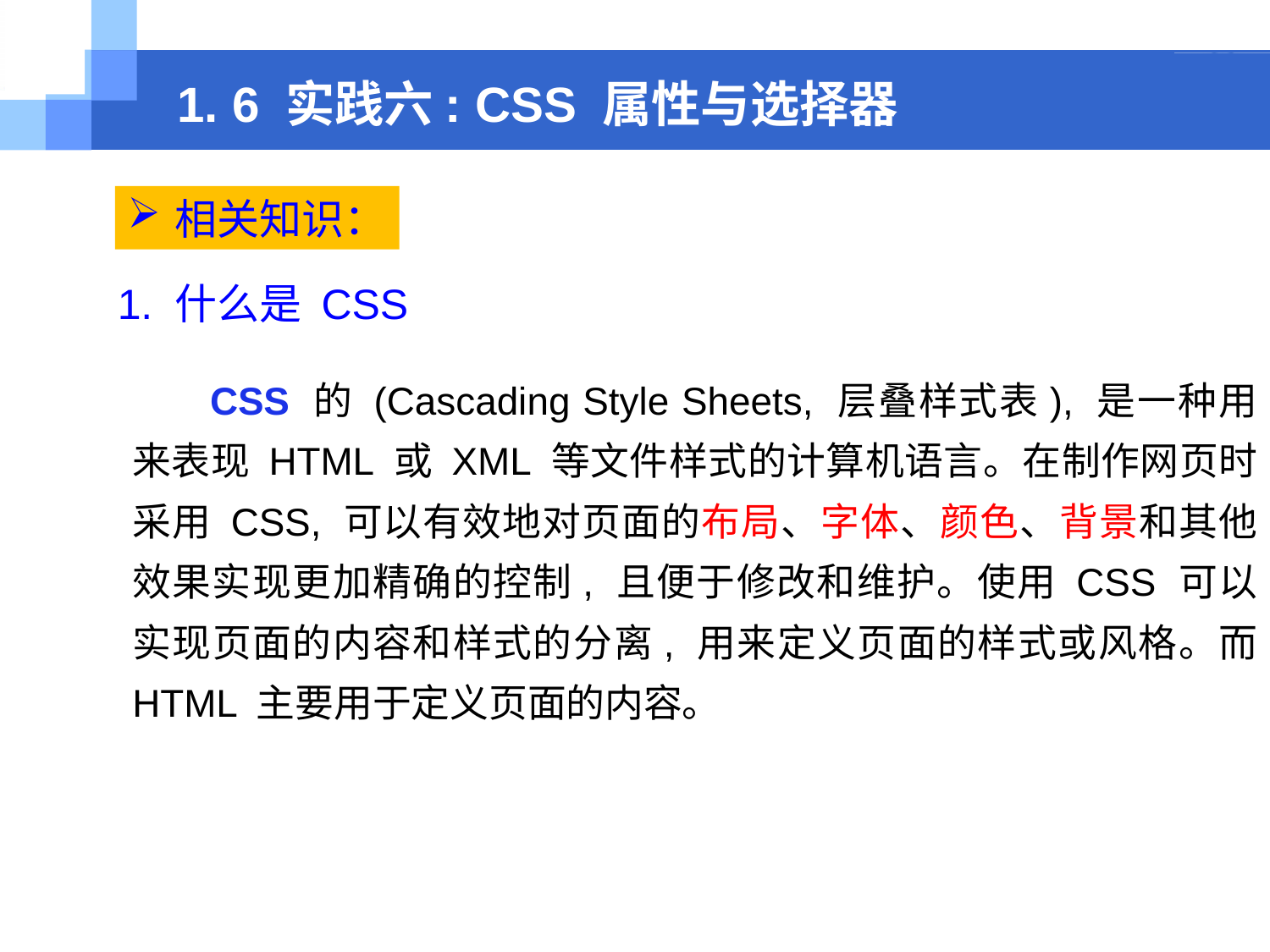

1. 6 实践六: CSS 属性与选择器
相关知识：
1. 什么是 CSS
CSS 的 (Cascading Style Sheets, 层叠样式表), 是一种用来表现 HTML 或 XML 等文件样式的计算机语言。在制作网页时采用 CSS, 可以有效地对页面的布局、字体、颜色、背景和其他效果实现更加精确的控制, 且便于修改和维护。使用 CSS 可以实现页面的内容和样式的分离, 用来定义页面的样式或风格。而 HTML 主要用于定义页面的内容。